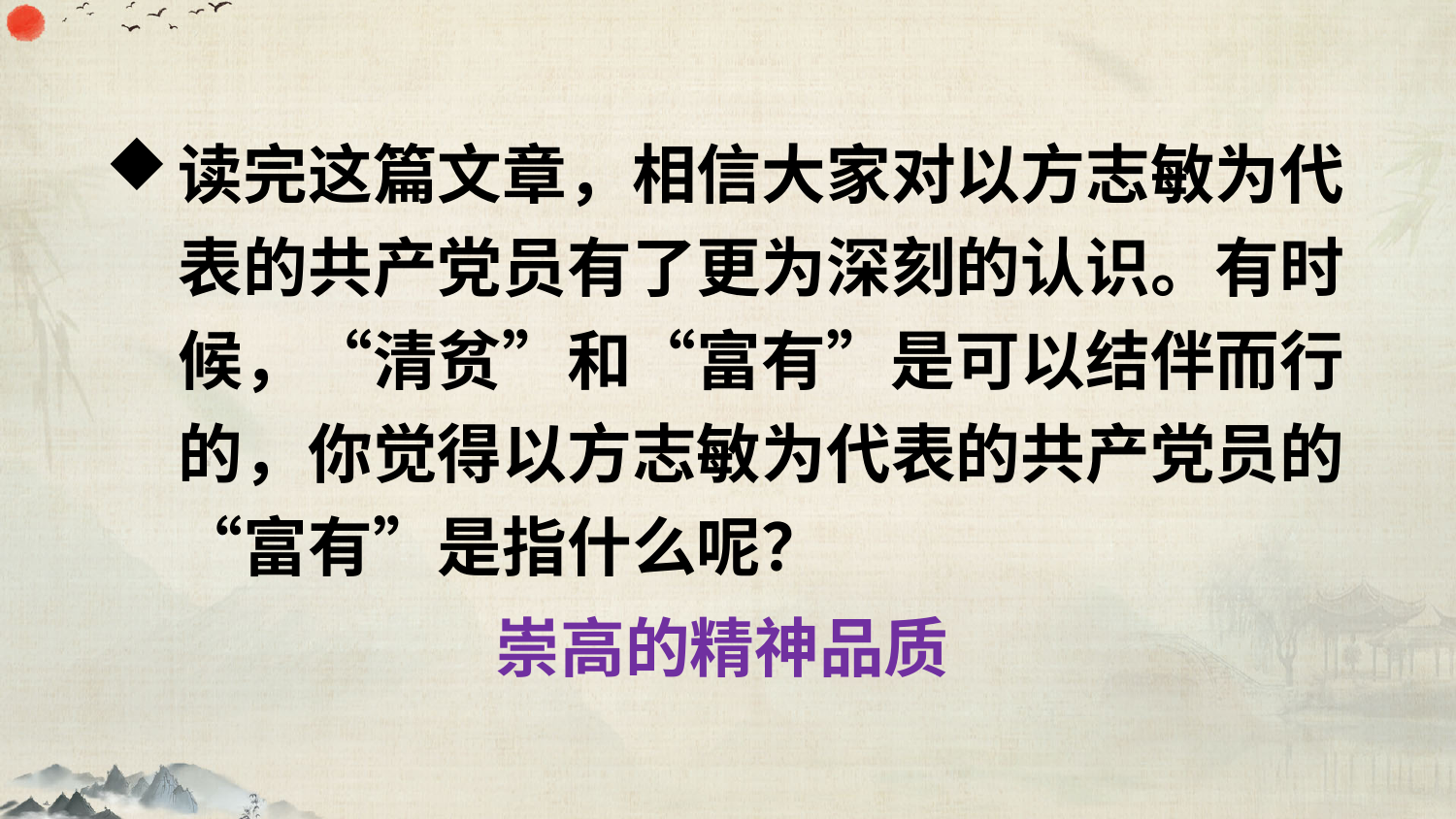

读完这篇文章，相信大家对以方志敏为代表的共产党员有了更为深刻的认识。有时候，“清贫”和“富有”是可以结伴而行的，你觉得以方志敏为代表的共产党员的“富有”是指什么呢？
崇高的精神品质